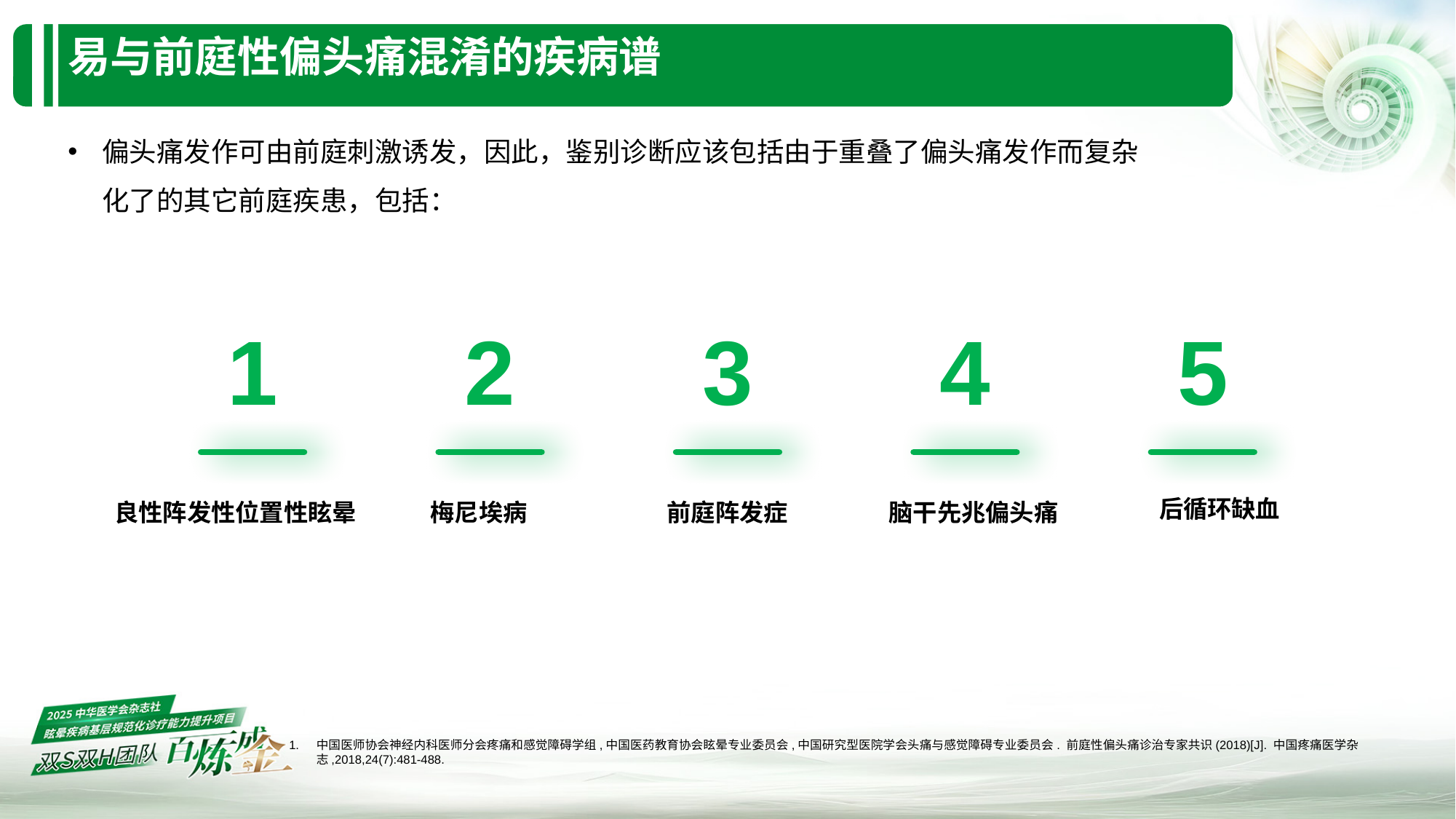

# 易与前庭性偏头痛混淆的疾病谱

偏头痛发作可由前庭刺激诱发，因此，鉴别诊断应该包括由于重叠了偏头痛发作而复杂化了的其它前庭疾患，包括：
1
2
3
4
5
后循环缺血
良性阵发性位置性眩晕
梅尼埃病
前庭阵发症
脑干先兆偏头痛
中国医师协会神经内科医师分会疼痛和感觉障碍学组,中国医药教育协会眩晕专业委员会,中国研究型医院学会头痛与感觉障碍专业委员会. 前庭性偏头痛诊治专家共识(2018)[J]. 中国疼痛医学杂志,2018,24(7):481-488.